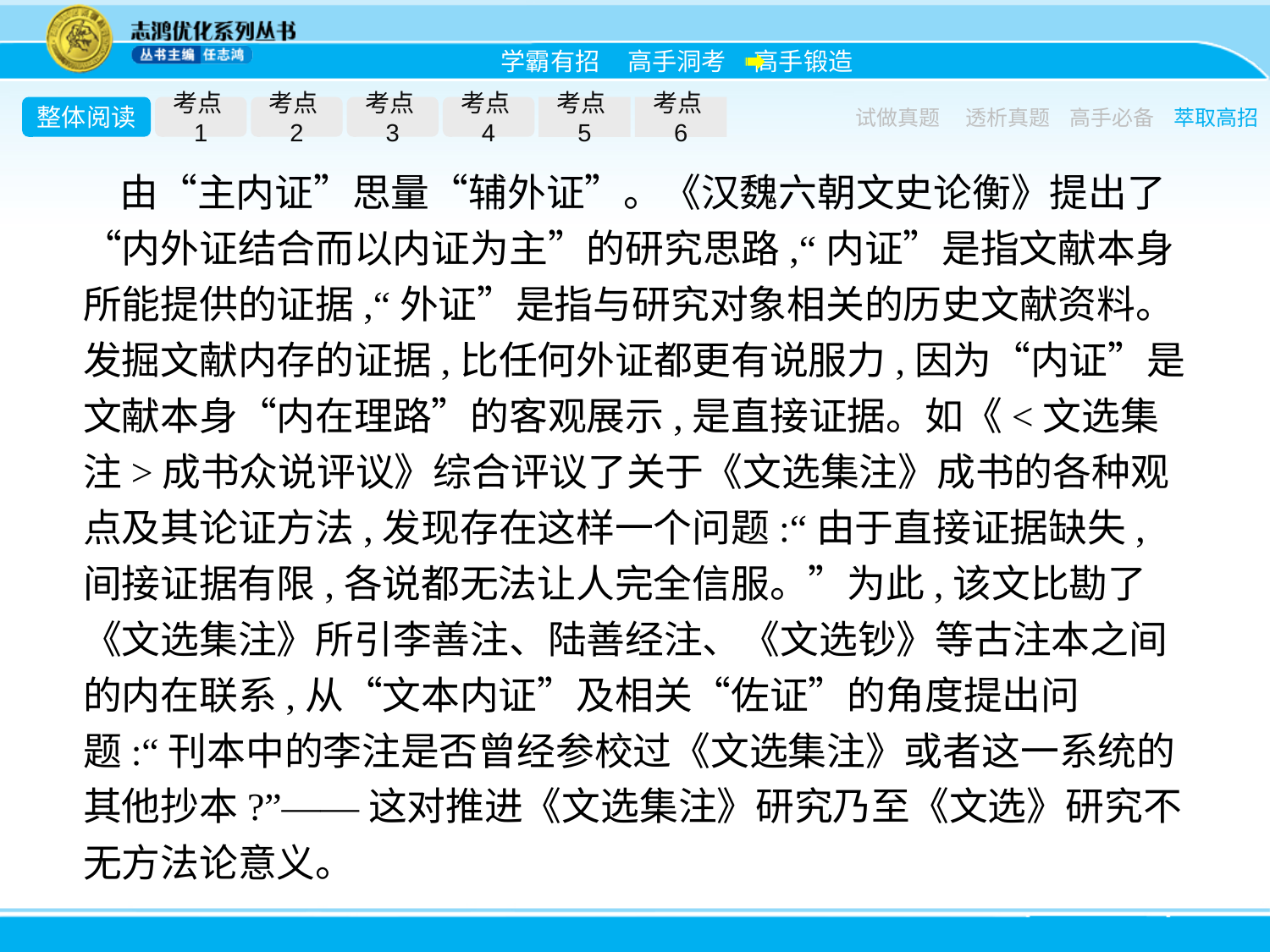

整体阅读
考点1
考点2
考点3
考点4
考点5
考点6
试做真题
透析真题
高手必备
萃取高招
由“主内证”思量“辅外证”。《汉魏六朝文史论衡》提出了“内外证结合而以内证为主”的研究思路,“内证”是指文献本身所能提供的证据,“外证”是指与研究对象相关的历史文献资料。发掘文献内存的证据,比任何外证都更有说服力,因为“内证”是文献本身“内在理路”的客观展示,是直接证据。如《<文选集注>成书众说评议》综合评议了关于《文选集注》成书的各种观点及其论证方法,发现存在这样一个问题:“由于直接证据缺失,间接证据有限,各说都无法让人完全信服。”为此,该文比勘了《文选集注》所引李善注、陆善经注、《文选钞》等古注本之间的内在联系,从“文本内证”及相关“佐证”的角度提出问题:“刊本中的李注是否曾经参校过《文选集注》或者这一系统的其他抄本?”——这对推进《文选集注》研究乃至《文选》研究不无方法论意义。